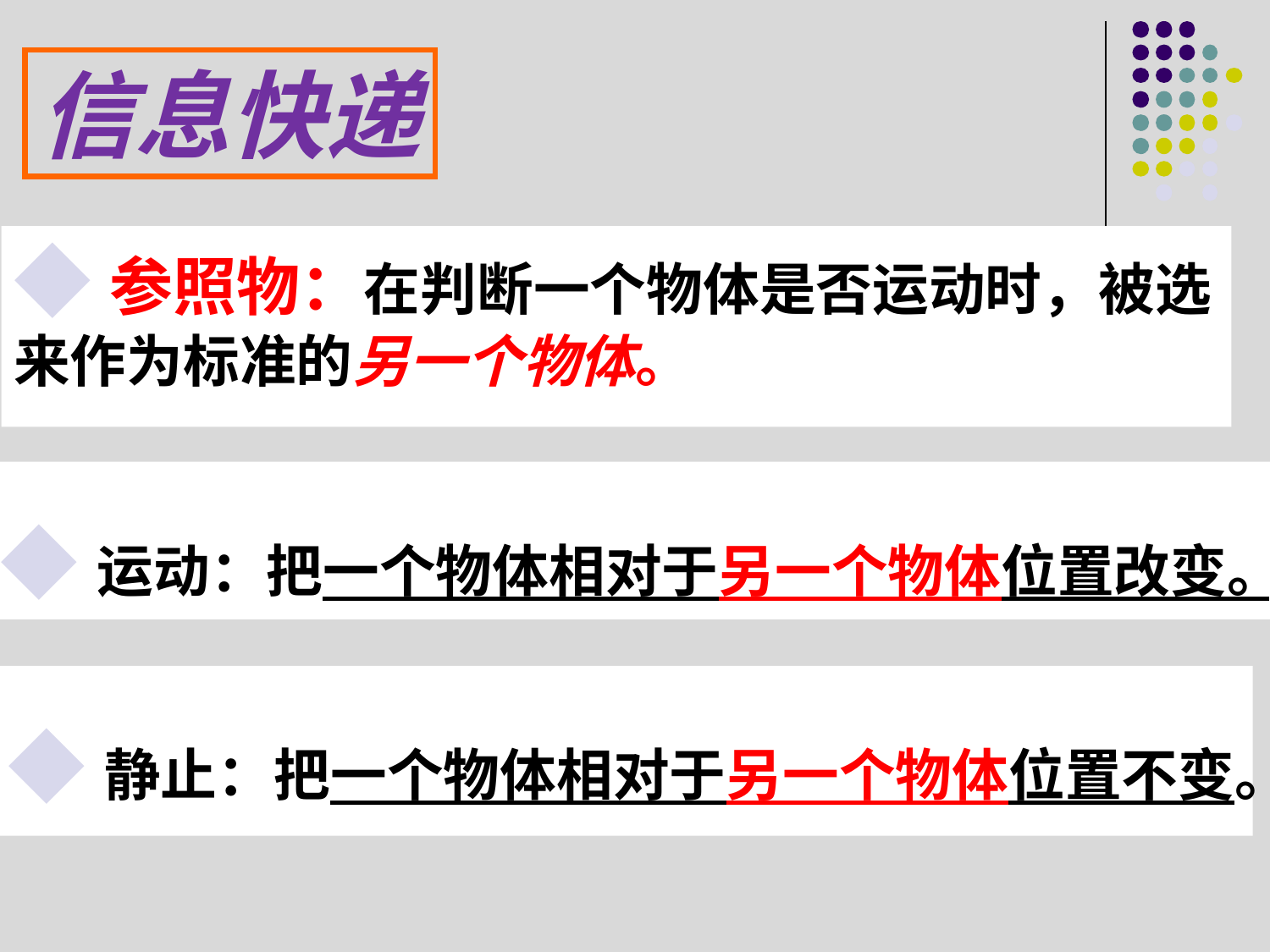

信息快递
◆参照物：在判断一个物体是否运动时，被选来作为标准的另一个物体。
◆运动：把一个物体相对于另一个物体位置改变。

◆静止：把一个物体相对于另一个物体位置不变。